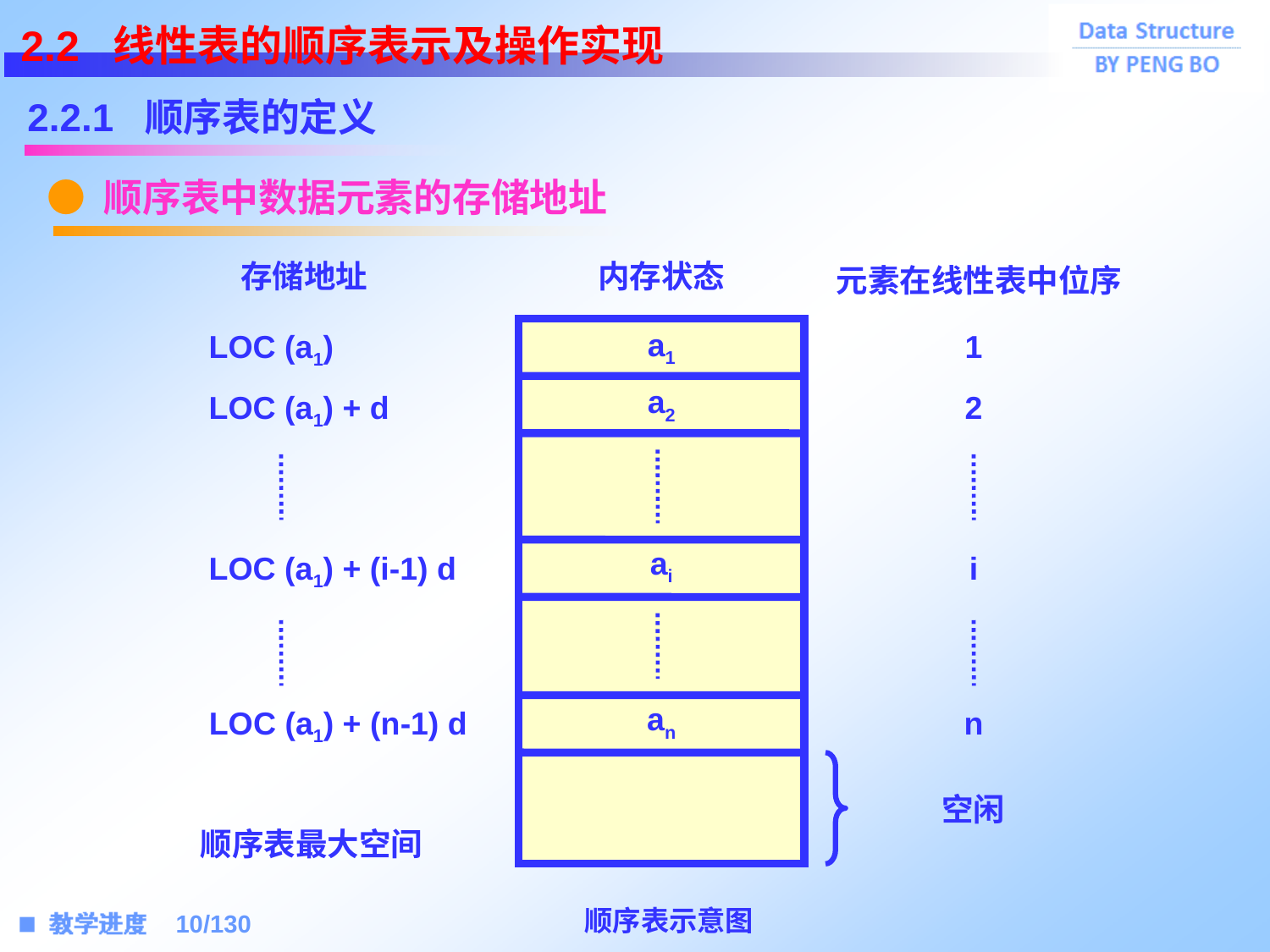

2.2  线性表的顺序表示及操作实现

2.2.1  顺序表的定义

● 顺序表中数据元素的存储地址

元素在线性表中位序
存储地址
内存状态
a1

a2

ai

an

LOC (a1)
1
LOC (a1) + d
2

LOC (a1) + (i-1) d
i

LOC (a1) + (n-1) d
n

空闲
顺序表最大空间
顺序表示意图